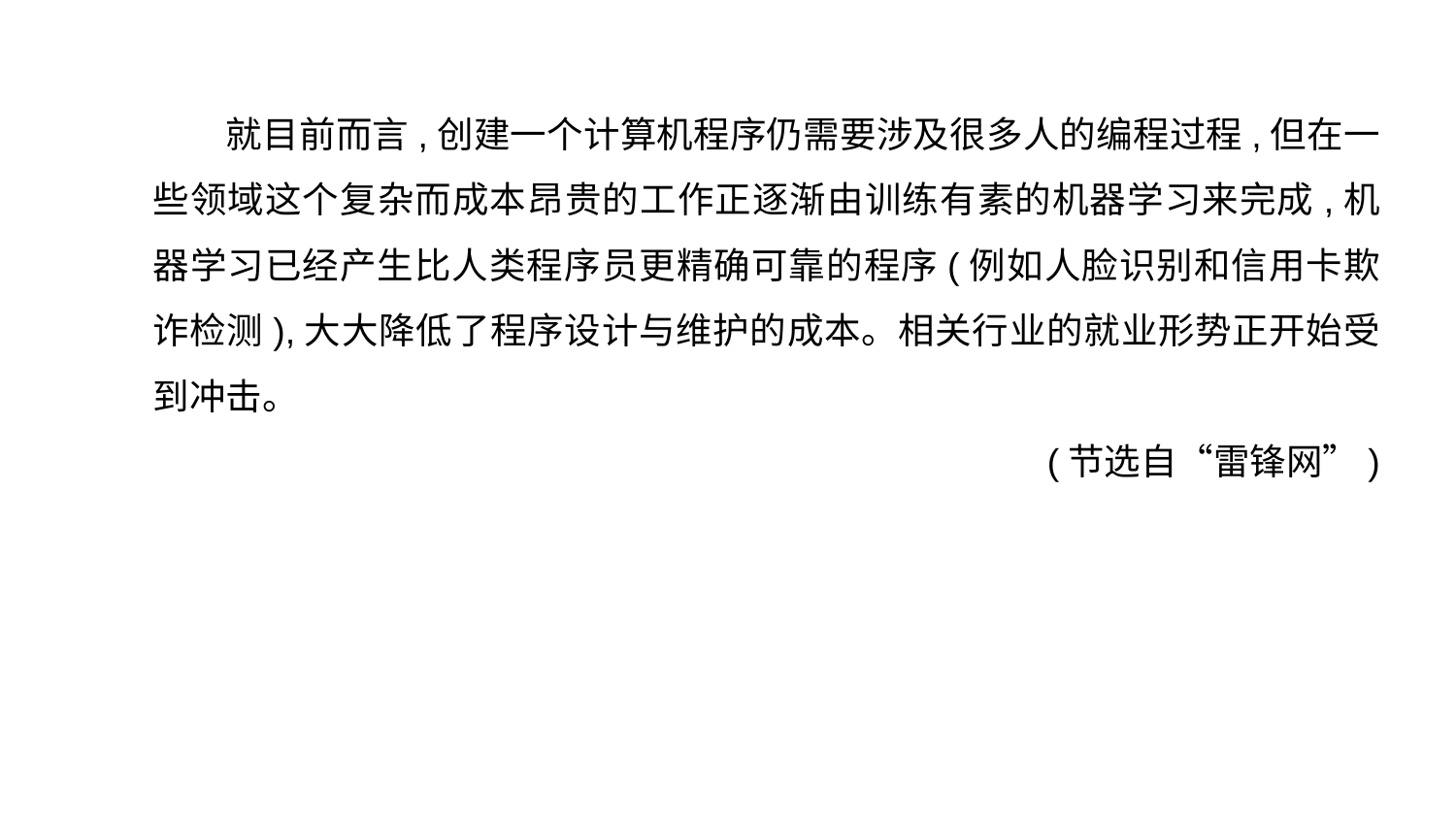

就目前而言,创建一个计算机程序仍需要涉及很多人的编程过程,但在一些领域这个复杂而成本昂贵的工作正逐渐由训练有素的机器学习来完成,机器学习已经产生比人类程序员更精确可靠的程序(例如人脸识别和信用卡欺诈检测),大大降低了程序设计与维护的成本。相关行业的就业形势正开始受到冲击。
(节选自“雷锋网”)